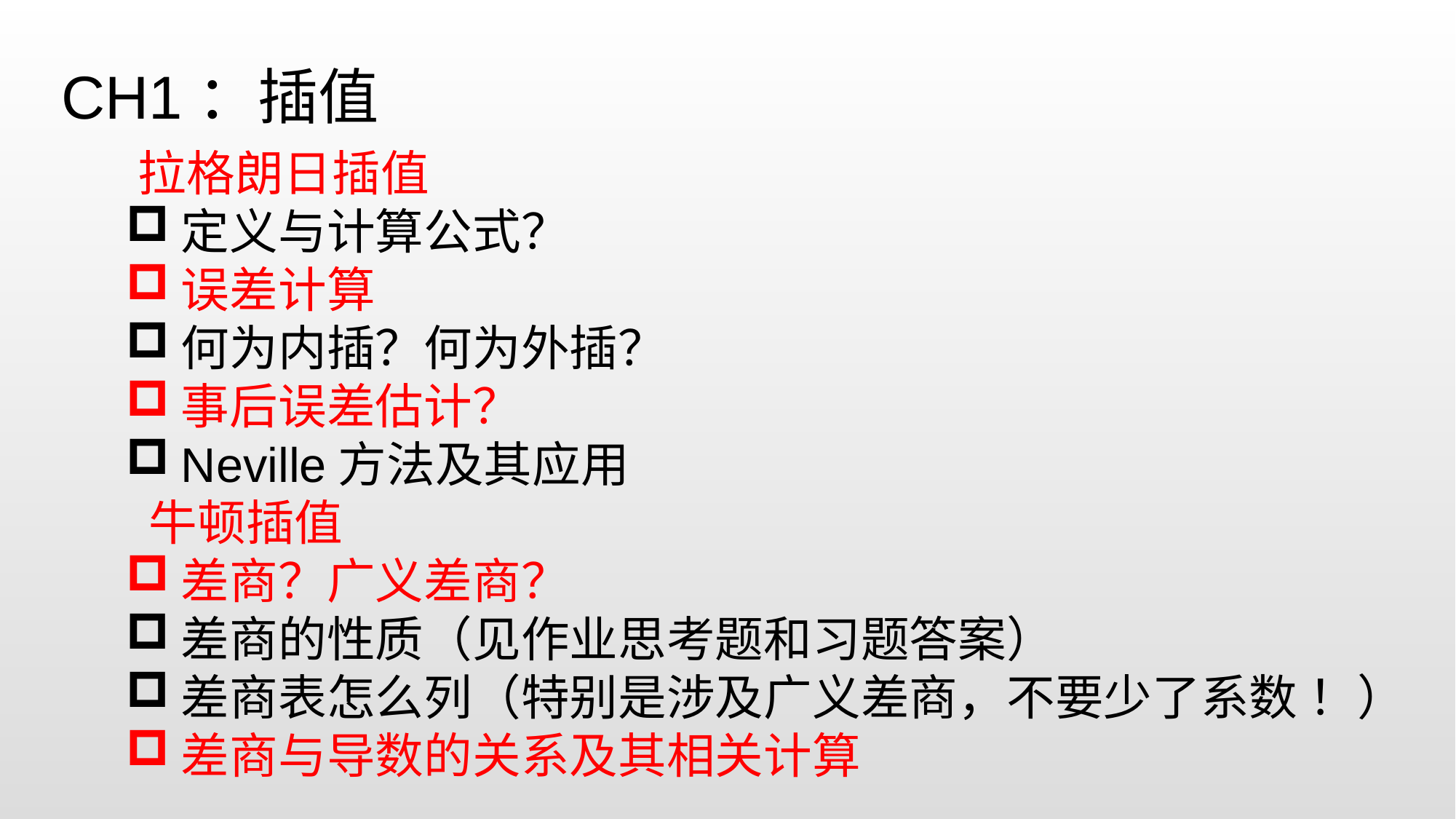

CH1：插值
     拉格朗日插值
定义与计算公式？
误差计算
何为内插？何为外插？
事后误差估计？
Neville方法及其应用
 牛顿插值
差商？广义差商？
差商的性质（见作业思考题和习题答案）
差商表怎么列（特别是涉及广义差商，不要少了系数 ！）
差商与导数的关系及其相关计算